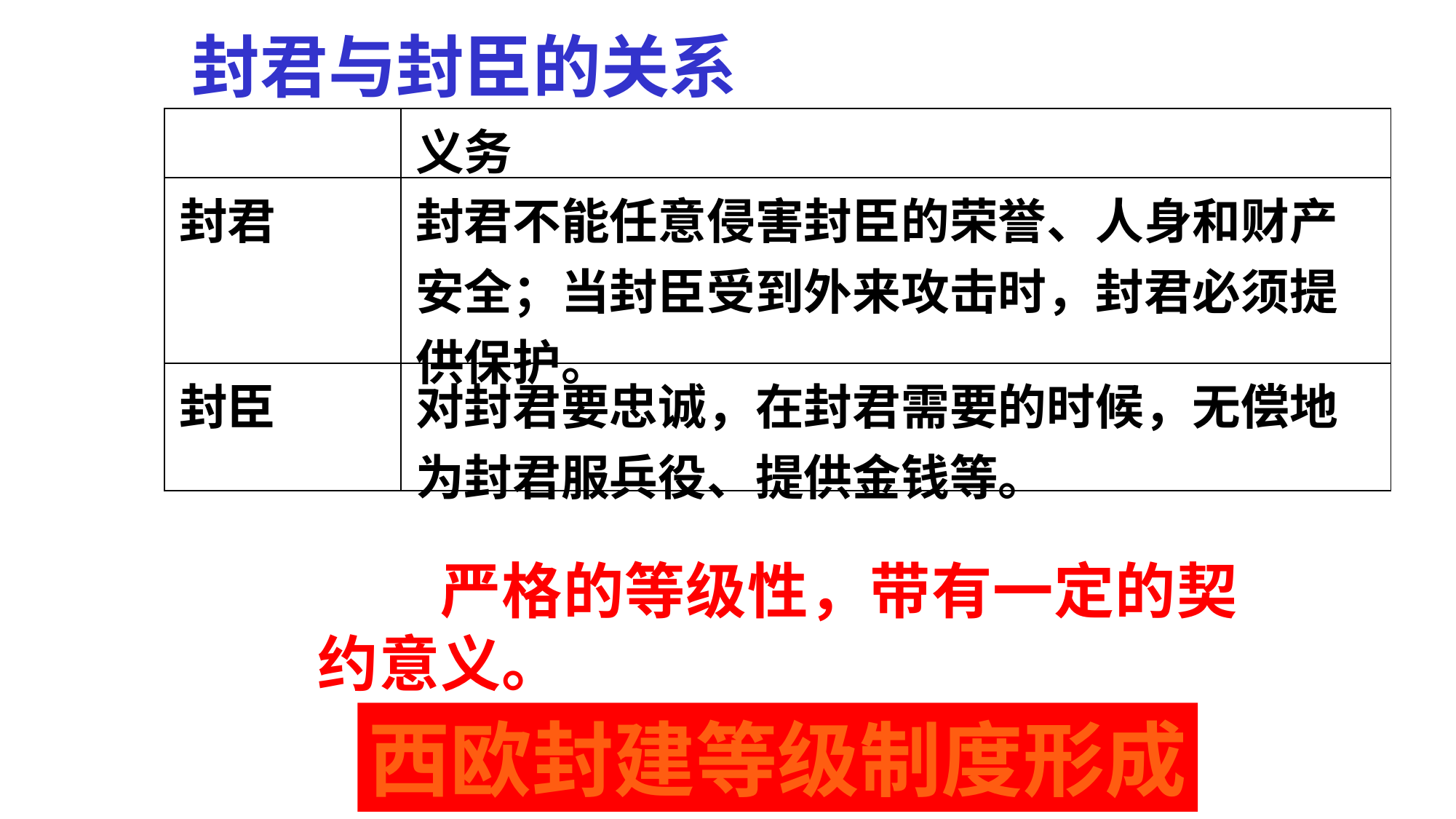

封君与封臣的关系
|  | 义务 |
| --- | --- |
| 封君 | 封君不能任意侵害封臣的荣誉、人身和财产安全；当封臣受到外来攻击时，封君必须提供保护。 |
| 封臣 | 对封君要忠诚，在封君需要的时候，无偿地为封君服兵役、提供金钱等。 |
　　严格的等级性，带有一定的契
约意义。
西欧封建等级制度形成